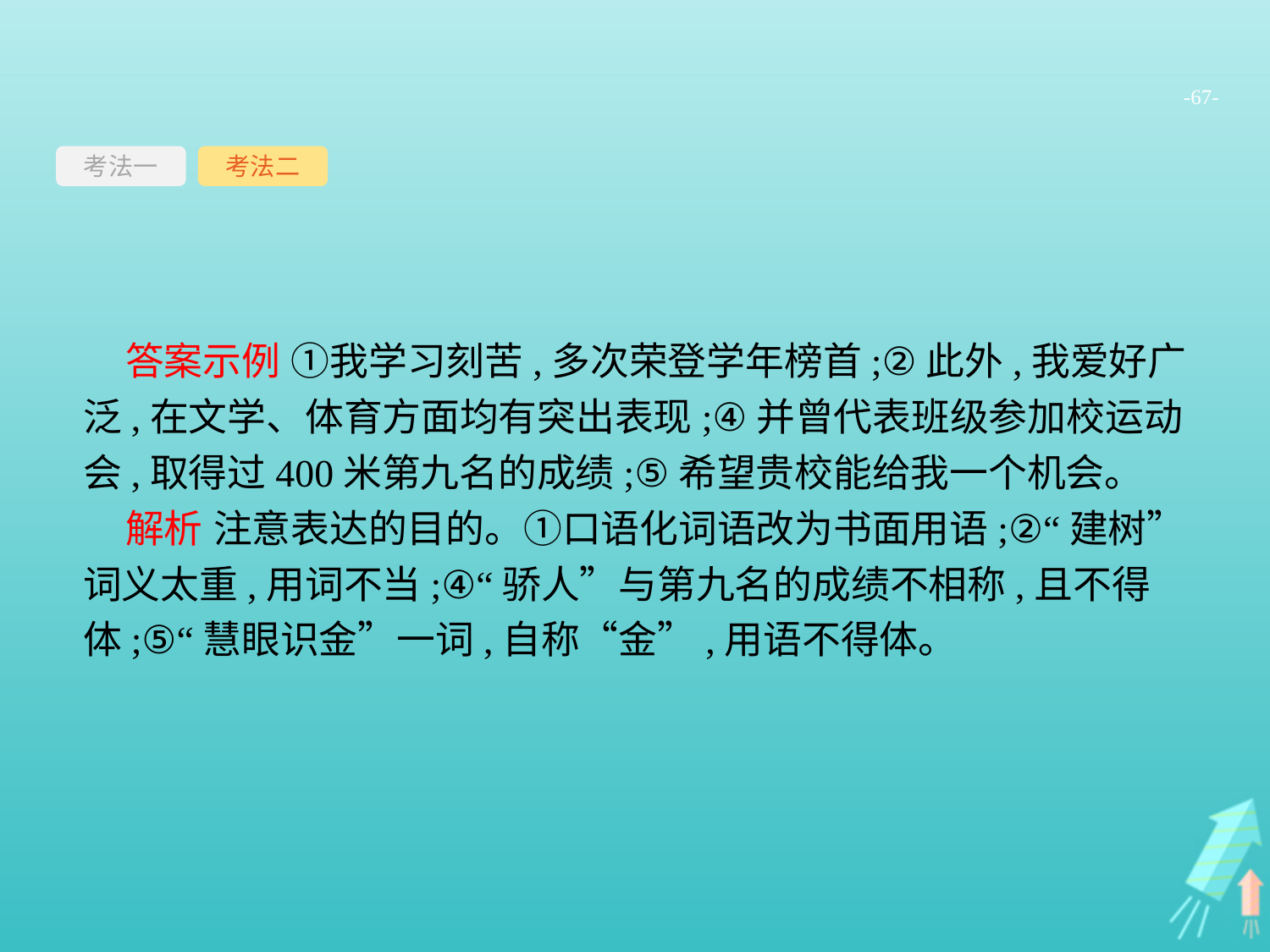

-67-
考法一
考法二
答案示例 ①我学习刻苦,多次荣登学年榜首;②此外,我爱好广泛,在文学、体育方面均有突出表现;④并曾代表班级参加校运动会,取得过400米第九名的成绩;⑤希望贵校能给我一个机会。
解析 注意表达的目的。①口语化词语改为书面用语;②“建树”词义太重,用词不当;④“骄人”与第九名的成绩不相称,且不得体;⑤“慧眼识金”一词,自称“金”,用语不得体。